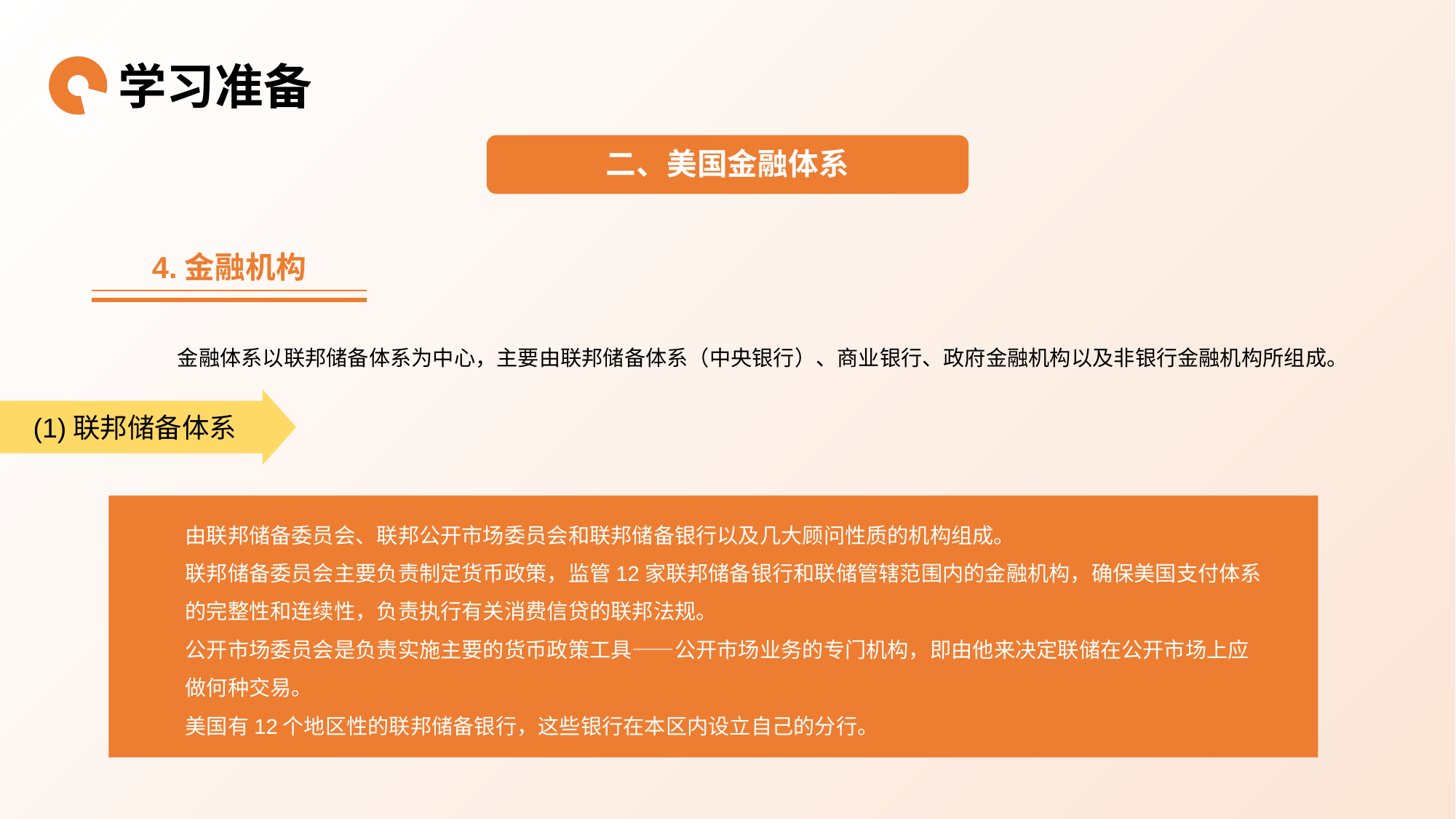

学习准备

二、美国金融体系
4.金融机构
金融体系以联邦储备体系为中心，主要由联邦储备体系（中央银行）、商业银行、政府金融机构以及非银行金融机构所组成。
(1)联邦储备体系

由联邦储备委员会、联邦公开市场委员会和联邦储备银行以及几大顾问性质的机构组成。
联邦储备委员会主要负责制定货币政策，监管12家联邦储备银行和联储管辖范围内的金融机构，确保美国支付体系的完整性和连续性，负责执行有关消费信贷的联邦法规。
公开市场委员会是负责实施主要的货币政策工具——公开市场业务的专门机构，即由他来决定联储在公开市场上应做何种交易。
美国有12个地区性的联邦储备银行，这些银行在本区内设立自己的分行。